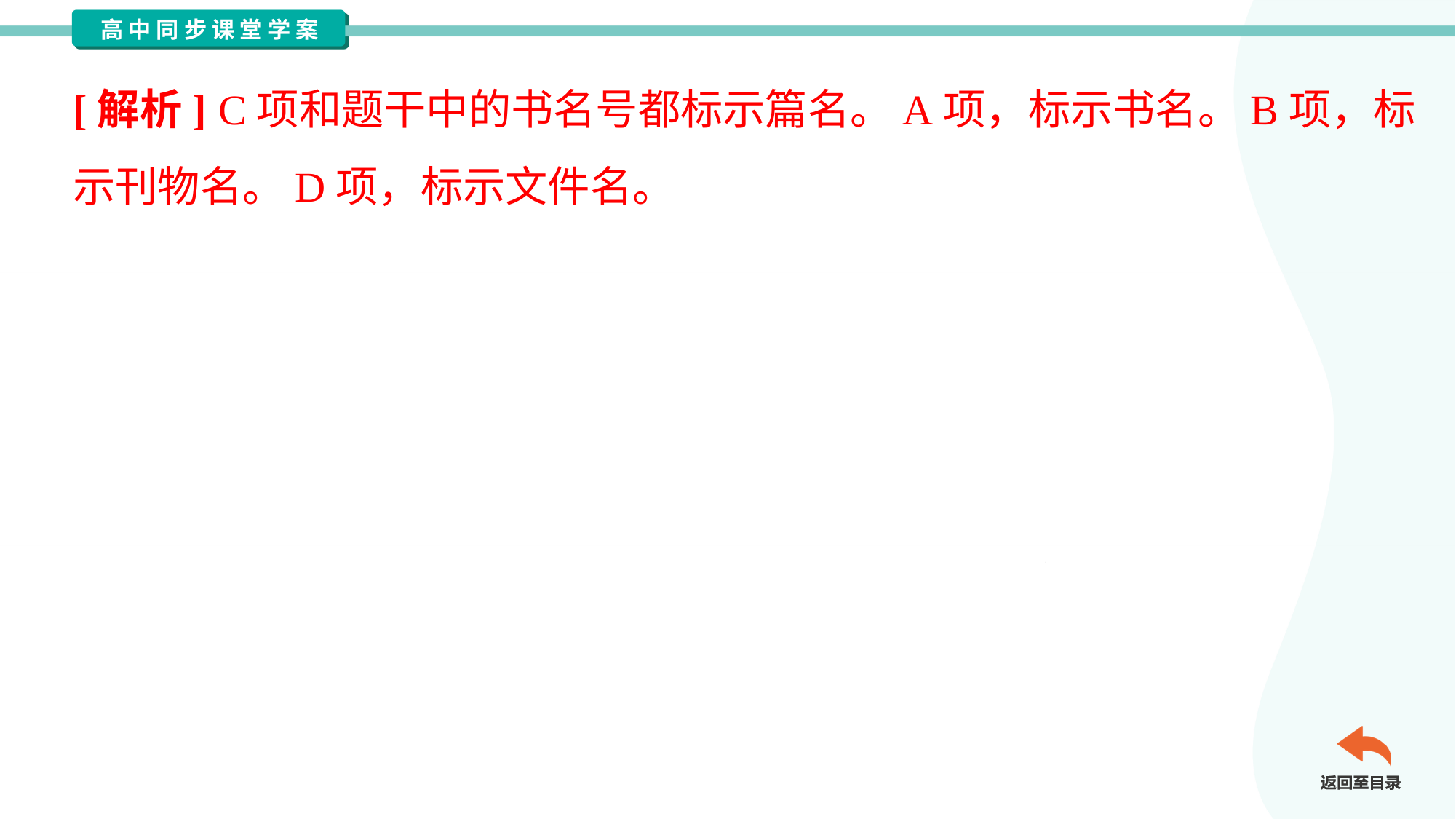

[解析] C项和题干中的书名号都标示篇名。A项，标示书名。B项，标
示刊物名。D项，标示文件名。